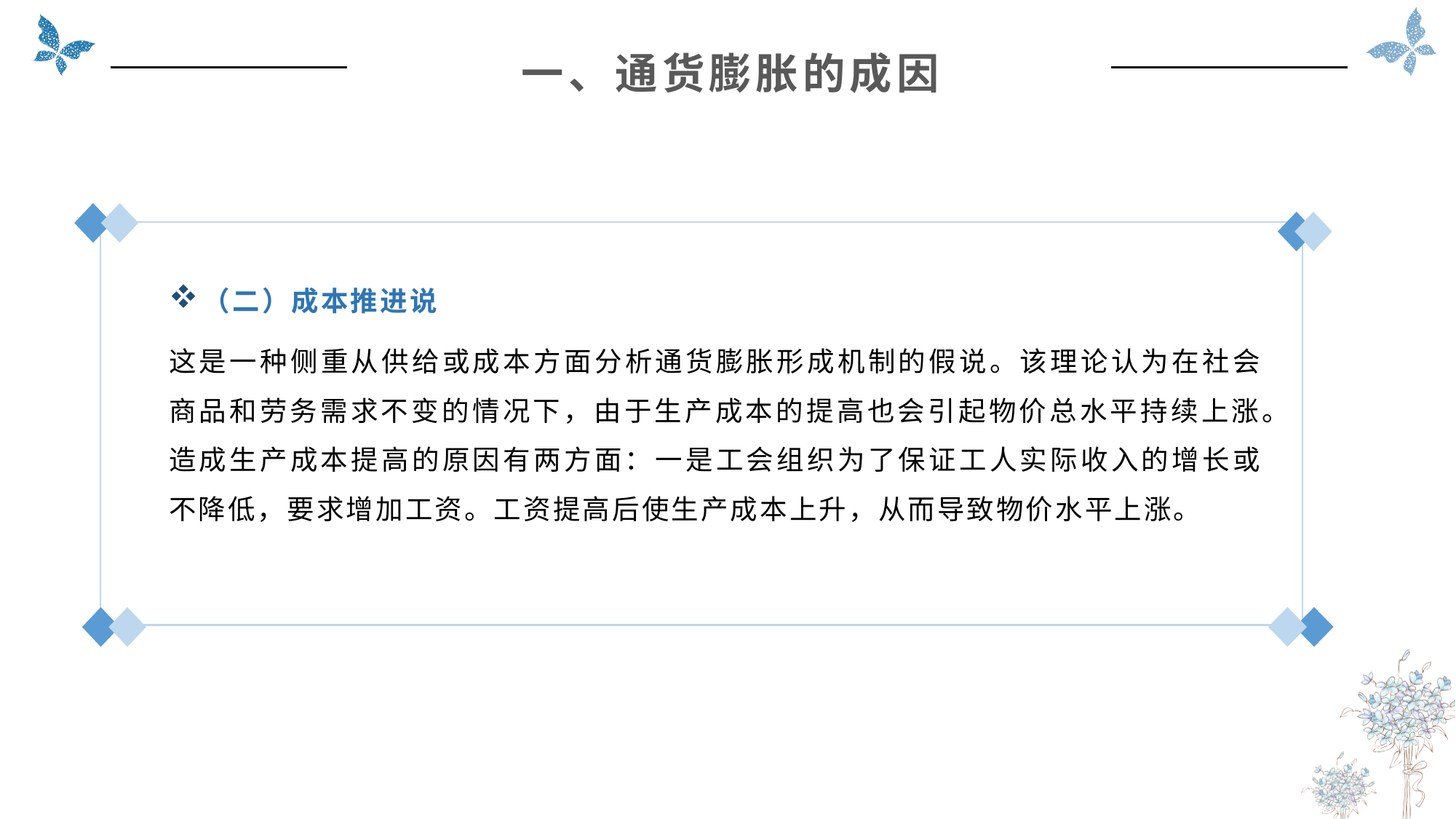

一、通货膨胀的成因

（二）成本推进说
这是一种侧重从供给或成本方面分析通货膨胀形成机制的假说。该理论认为在社会商品和劳务需求不变的情况下，由于生产成本的提高也会引起物价总水平持续上涨。造成生产成本提高的原因有两方面：一是工会组织为了保证工人实际收入的增长或不降低，要求增加工资。工资提高后使生产成本上升，从而导致物价水平上涨。